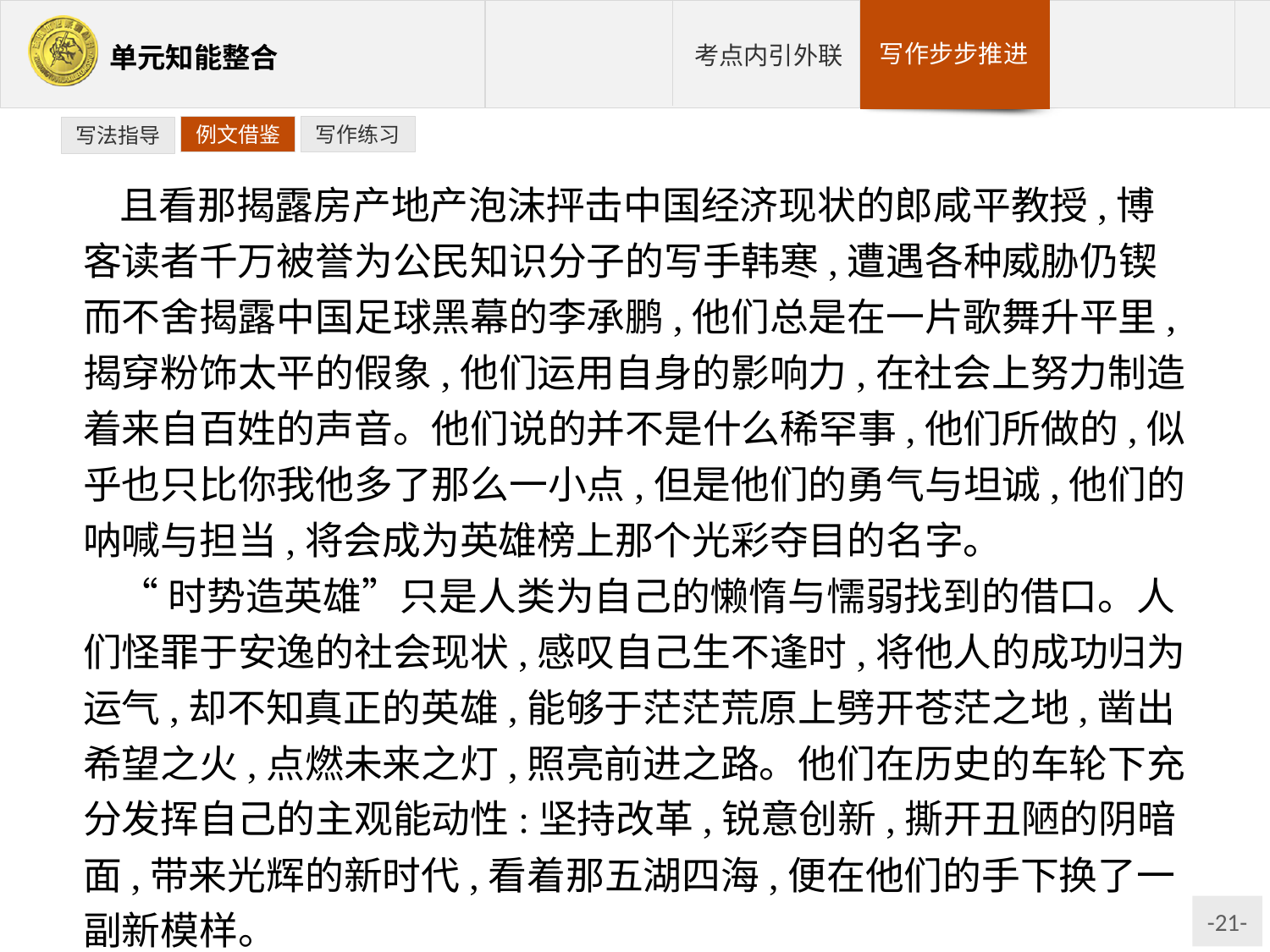

例文借鉴
写作练习
写法指导
且看那揭露房产地产泡沫抨击中国经济现状的郎咸平教授,博客读者千万被誉为公民知识分子的写手韩寒,遭遇各种威胁仍锲而不舍揭露中国足球黑幕的李承鹏,他们总是在一片歌舞升平里,揭穿粉饰太平的假象,他们运用自身的影响力,在社会上努力制造着来自百姓的声音。他们说的并不是什么稀罕事,他们所做的,似乎也只比你我他多了那么一小点,但是他们的勇气与坦诚,他们的呐喊与担当,将会成为英雄榜上那个光彩夺目的名字。
“时势造英雄”只是人类为自己的懒惰与懦弱找到的借口。人们怪罪于安逸的社会现状,感叹自己生不逢时,将他人的成功归为运气,却不知真正的英雄,能够于茫茫荒原上劈开苍茫之地,凿出希望之火,点燃未来之灯,照亮前进之路。他们在历史的车轮下充分发挥自己的主观能动性:坚持改革,锐意创新,撕开丑陋的阴暗面,带来光辉的新时代,看着那五湖四海,便在他们的手下换了一副新模样。